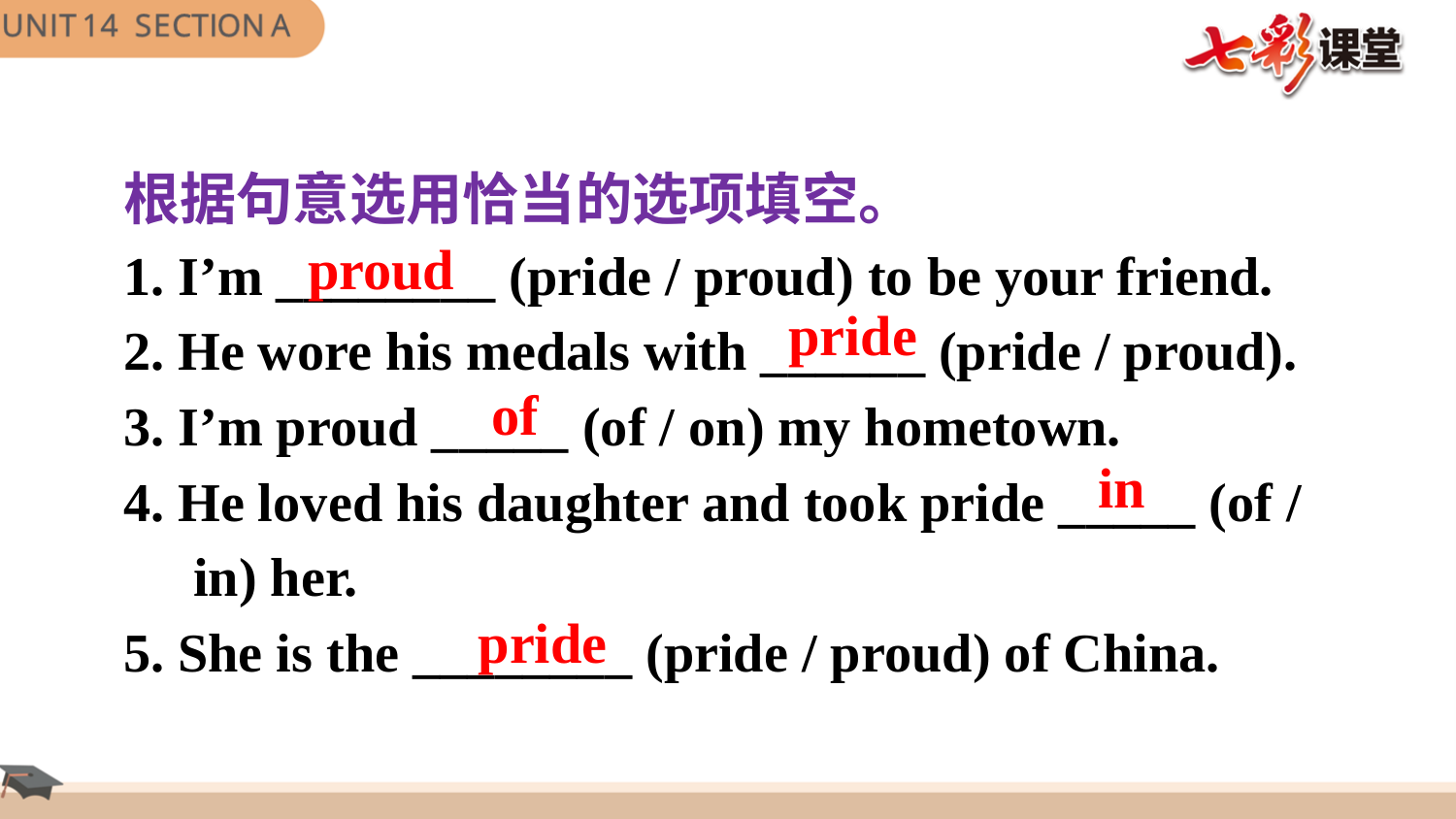

根据句意选用恰当的选项填空。
1. I’m ________ (pride / proud) to be your friend.
2. He wore his medals with ______ (pride / proud).
3. I’m proud _____ (of / on) my hometown.
4. He loved his daughter and took pride _____ (of / in) her.
5. She is the ________ (pride / proud) of China.
proud
pride
of
in
pride